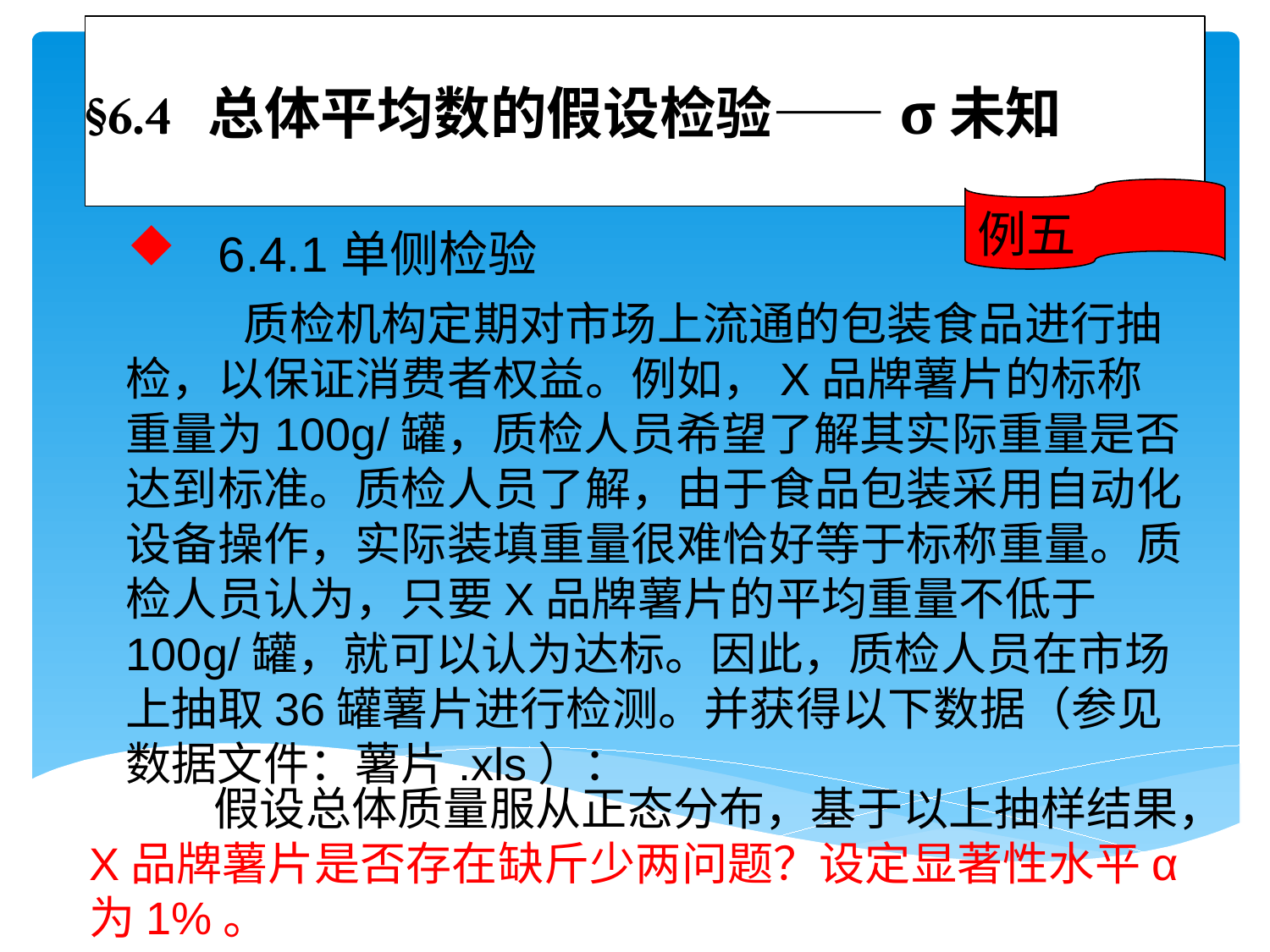

# §6.4  总体平均数的假设检验——σ未知
例五
  6.4.1单侧检验
              质检机构定期对市场上流通的包装食品进行抽检，以保证消费者权益。例如，X品牌薯片的标称重量为100g/罐，质检人员希望了解其实际重量是否达到标准。质检人员了解，由于食品包装采用自动化设备操作，实际装填重量很难恰好等于标称重量。质检人员认为，只要X品牌薯片的平均重量不低于100g/罐，就可以认为达标。因此，质检人员在市场上抽取36罐薯片进行检测。并获得以下数据（参见数据文件：薯片.xls）：
           假设总体质量服从正态分布，基于以上抽样结果，X品牌薯片是否存在缺斤少两问题？设定显著性水平α为1%。